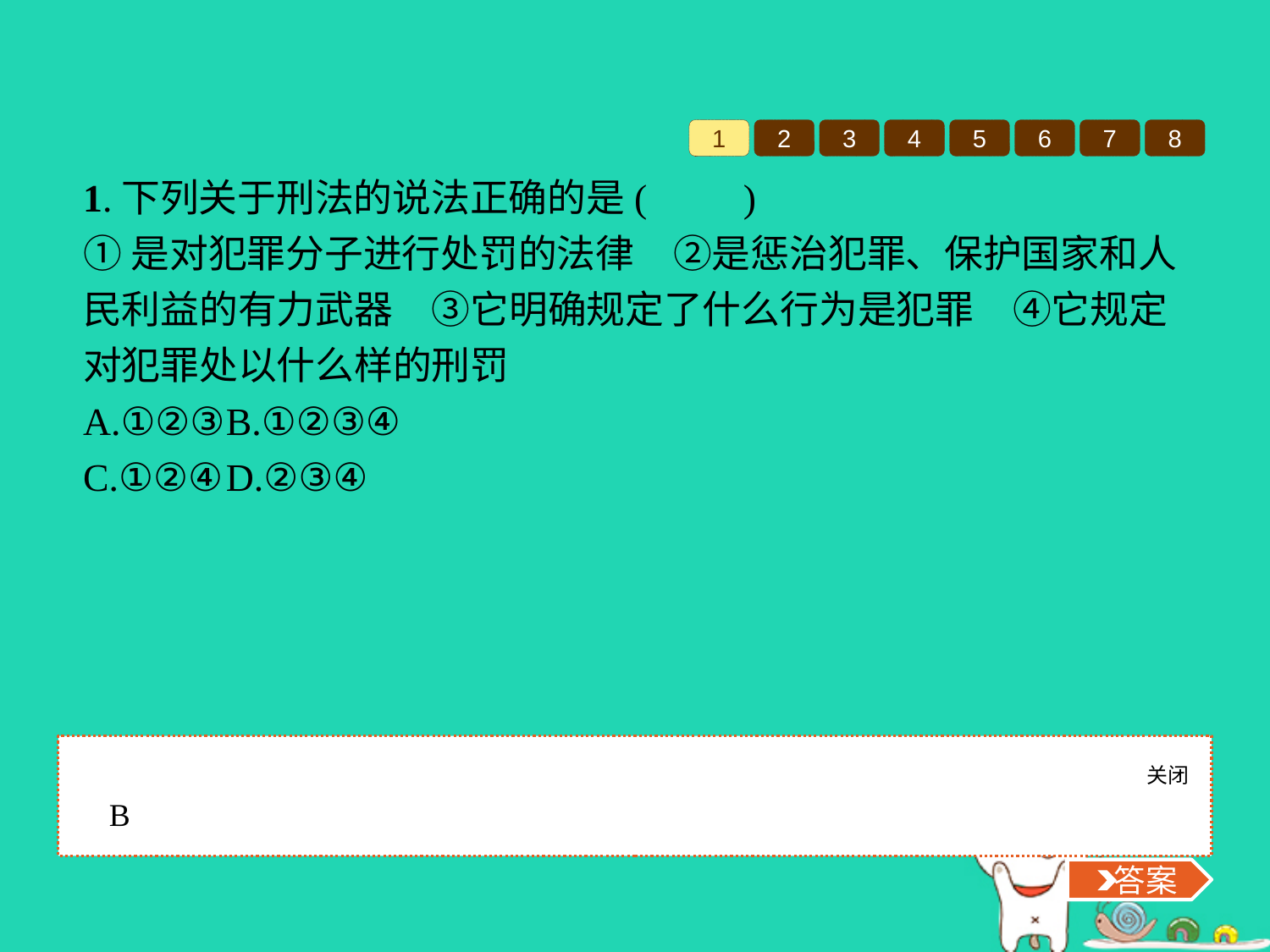

1
2
3
4
5
6
7
8
1.下列关于刑法的说法正确的是(　　)
①是对犯罪分子进行处罚的法律　②是惩治犯罪、保护国家和人民利益的有力武器　③它明确规定了什么行为是犯罪　④它规定对犯罪处以什么样的刑罚
A.①②③	B.①②③④
C.①②④	D.②③④

关闭
  答案

B
  答案